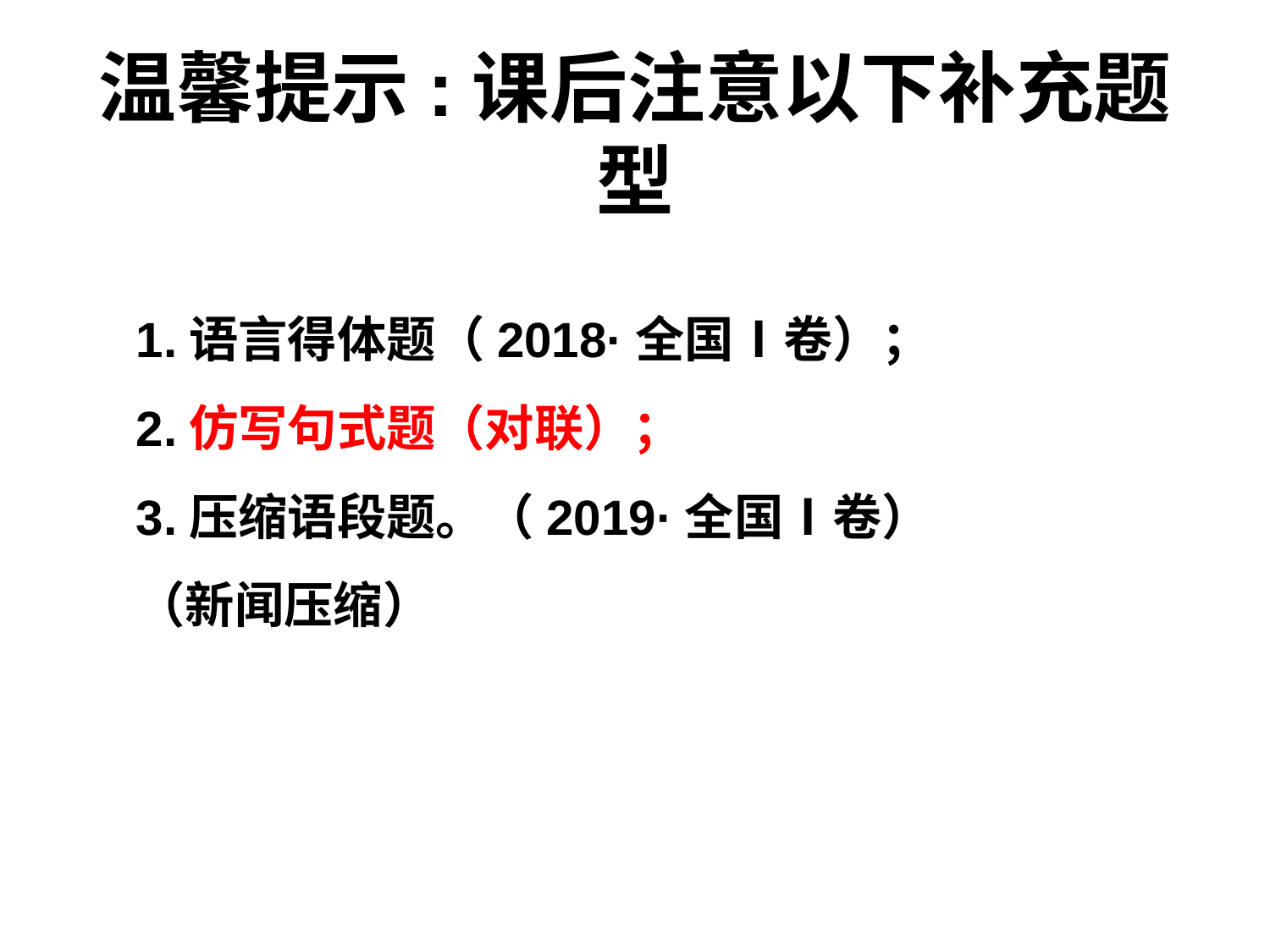

# 温馨提示:课后注意以下补充题型
1.语言得体题（2018·全国Ⅰ卷）；
2.仿写句式题（对联）；
3.压缩语段题。（2019·全国Ⅰ卷）
（新闻压缩）